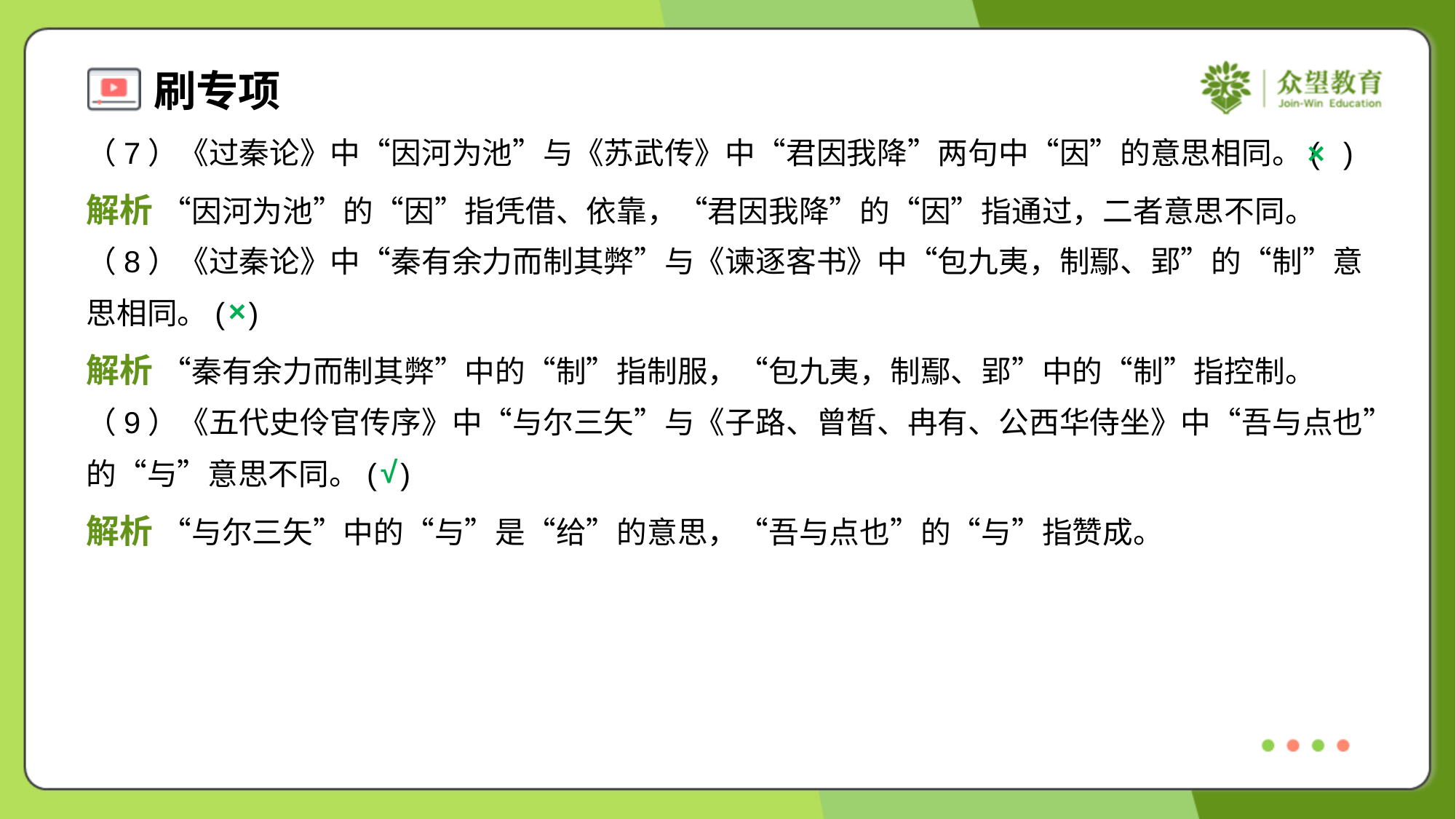

（7）《过秦论》中“因河为池”与《苏武传》中“君因我降”两句中“因”的意思相同。(   )
×
解析 “因河为池”的“因”指凭借、依靠，“君因我降”的“因”指通过，二者意思不同。
（8）《过秦论》中“秦有余力而制其弊”与《谏逐客书》中“包九夷，制鄢、郢”的“制”意
思相同。(   )
×
解析 “秦有余力而制其弊”中的“制”指制服，“包九夷，制鄢、郢”中的“制”指控制。
（9）《五代史伶官传序》中“与尔三矢”与《子路、曾皙、冉有、公西华侍坐》中“吾与点也”
的“与”意思不同。(   )
√
解析 “与尔三矢”中的“与”是“给”的意思，“吾与点也”的“与”指赞成。